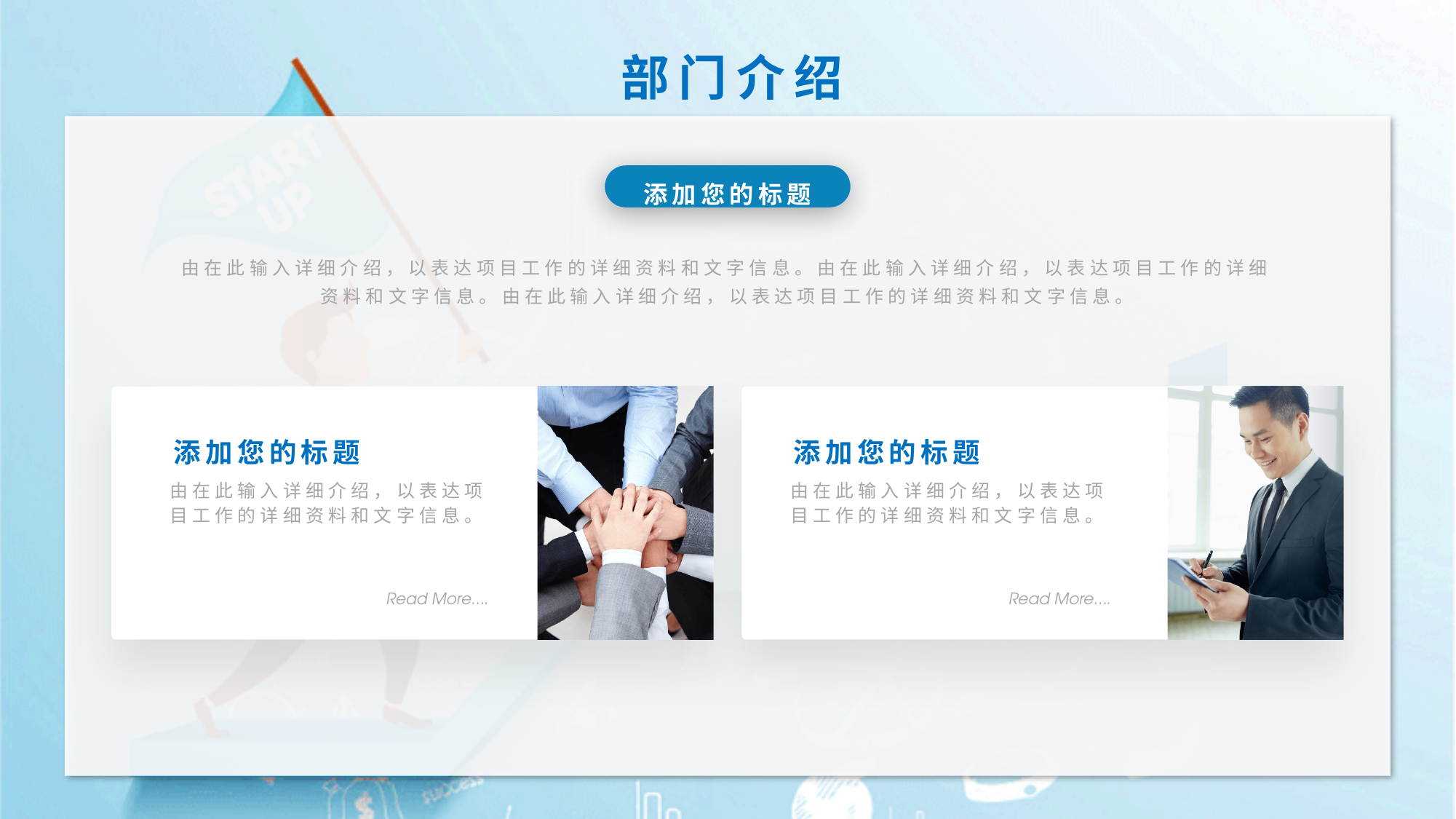

部门介绍
添加您的标题
由在此输入详细介绍，以表达项目工作的详细资料和文字信息。由在此输入详细介绍，以表达项目工作的详细资料和文字信息。由在此输入详细介绍，以表达项目工作的详细资料和文字信息。

添加您的标题
添加您的标题
由在此输入详细介绍，以表达项目工作的详细资料和文字信息。
由在此输入详细介绍，以表达项目工作的详细资料和文字信息。
Read More….
Read More….